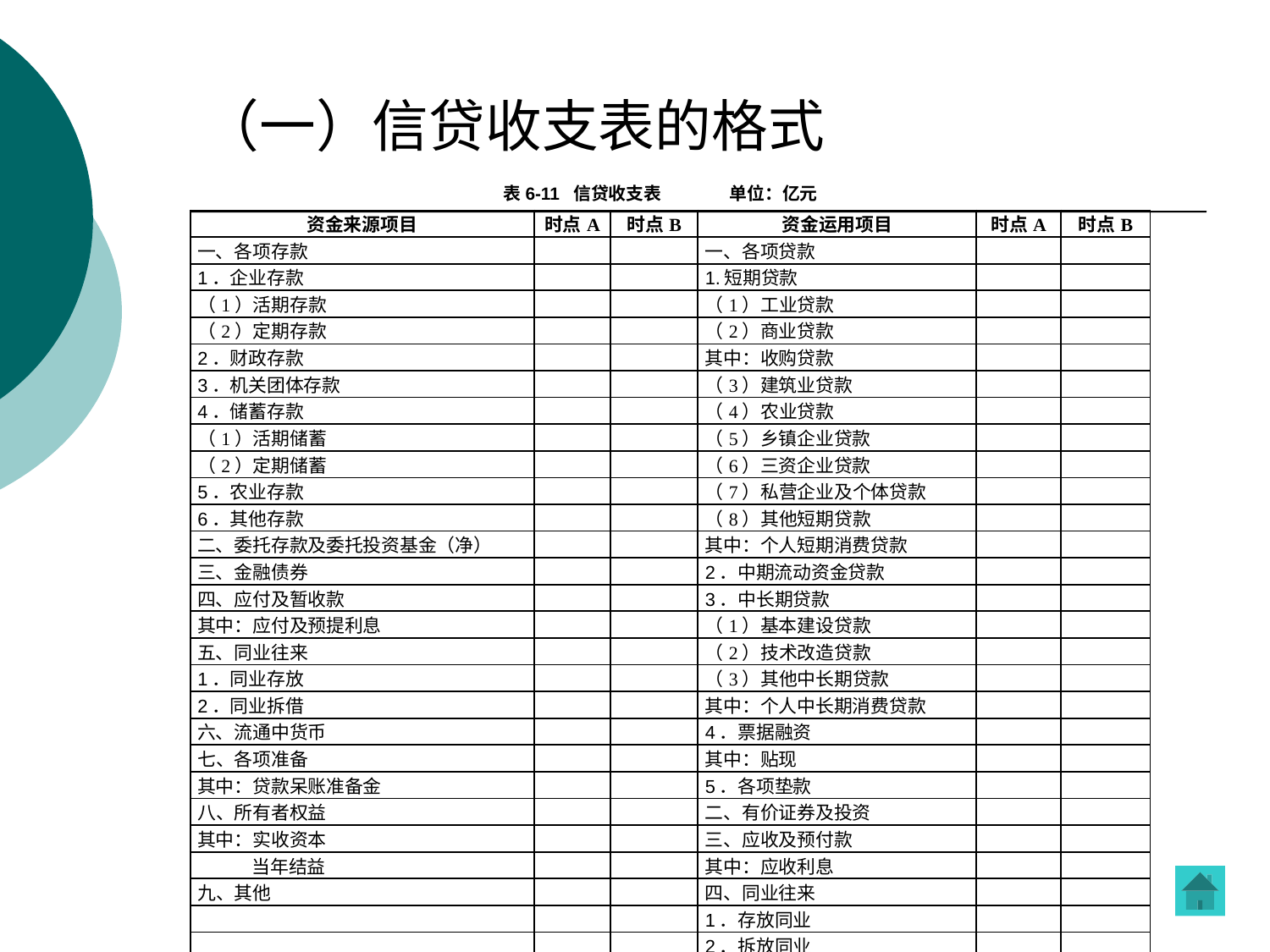

# （一）信贷收支表的格式
表6-11  信贷收支表                 单位：亿元
| 资金来源项目 | 时点A | 时点B | 资金运用项目 | 时点A | 时点B |
| --- | --- | --- | --- | --- | --- |
| 一、各项存款 |  |  | 一、各项贷款 |  |  |
| 1．企业存款 |  |  | 1.短期贷款 |  |  |
| （1）活期存款 |  |  | （1）工业贷款 |  |  |
| （2）定期存款 |  |  | （2）商业贷款 |  |  |
| 2．财政存款 |  |  | 其中：收购贷款 |  |  |
| 3．机关团体存款 |  |  | （3）建筑业贷款 |  |  |
| 4．储蓄存款 |  |  | （4）农业贷款 |  |  |
| （1）活期储蓄 |  |  | （5）乡镇企业贷款 |  |  |
| （2）定期储蓄 |  |  | （6）三资企业贷款 |  |  |
| 5．农业存款 |  |  | （7）私营企业及个体贷款 |  |  |
| 6．其他存款 |  |  | （8）其他短期贷款 |  |  |
| 二、委托存款及委托投资基金（净） |  |  | 其中：个人短期消费贷款 |  |  |
| 三、金融债券 |  |  | 2．中期流动资金贷款 |  |  |
| 四、应付及暂收款 |  |  | 3．中长期贷款 |  |  |
| 其中：应付及预提利息 |  |  | （1）基本建设贷款 |  |  |
| 五、同业往来 |  |  | （2）技术改造贷款 |  |  |
| 1．同业存放 |  |  | （3）其他中长期贷款 |  |  |
| 2．同业拆借 |  |  | 其中：个人中长期消费贷款 |  |  |
| 六、流通中货币 |  |  | 4．票据融资 |  |  |
| 七、各项准备 |  |  | 其中：贴现 |  |  |
| 其中：贷款呆账准备金 |  |  | 5．各项垫款 |  |  |
| 八、所有者权益 |  |  | 二、有价证券及投资 |  |  |
| 其中：实收资本 |  |  | 三、应收及预付款 |  |  |
| 当年结益 |  |  | 其中：应收利息 |  |  |
| 九、其他 |  |  | 四、同业往来 |  |  |
|  |  |  | 1．存放同业 |  |  |
|  |  |  | 2．拆放同业 |  |  |
|  |  |  | 五、金银占款 |  |  |
|  |  |  | 六、外汇占款 |  |  |
|  |  |  | 七、库存现金 |  |  |
|  |  |  | 八、财政借款 |  |  |
| 资金来源总计 |  |  | 资金运用总计 |  |  |